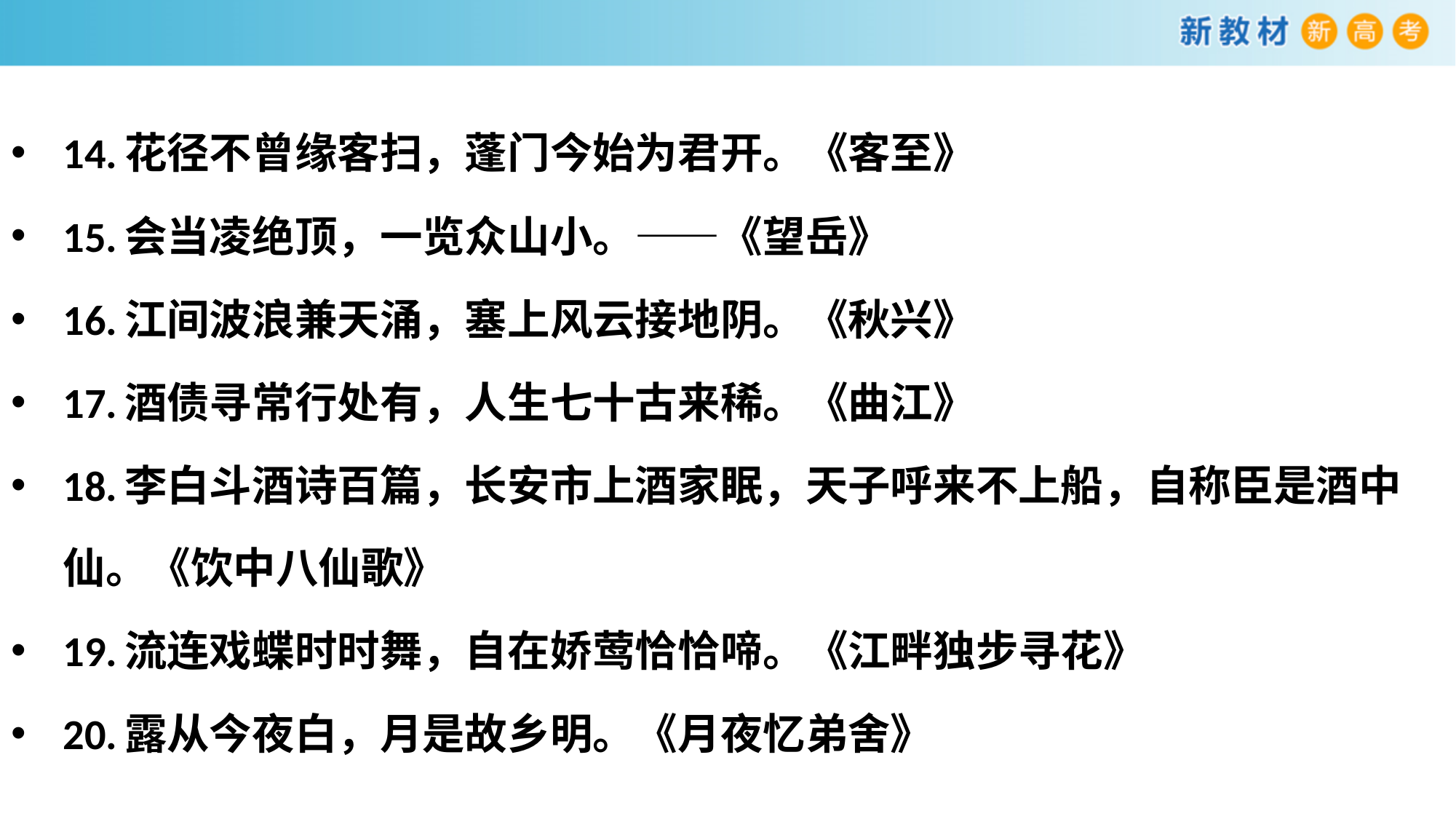

14.花径不曾缘客扫，蓬门今始为君开。《客至》
15.会当凌绝顶，一览众山小。——《望岳》
16.江间波浪兼天涌，塞上风云接地阴。《秋兴》
17.酒债寻常行处有，人生七十古来稀。《曲江》
18.李白斗酒诗百篇，长安市上酒家眠，天子呼来不上船，自称臣是酒中仙。《饮中八仙歌》
19.流连戏蝶时时舞，自在娇莺恰恰啼。《江畔独步寻花》
20.露从今夜白，月是故乡明。《月夜忆弟舍》